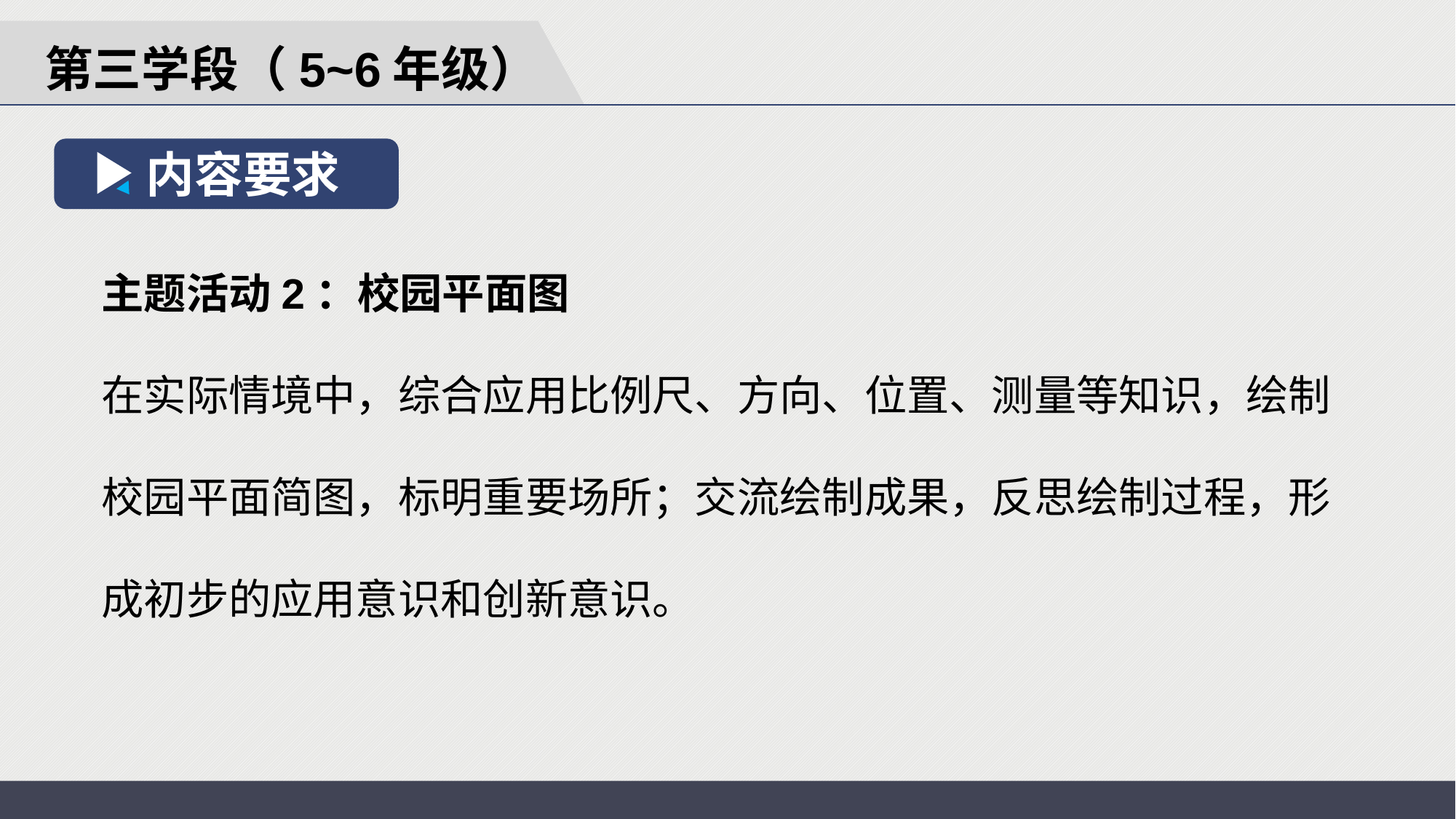

第三学段（5~6年级）
内容要求

主题活动2：校园平面图
在实际情境中，综合应用比例尺、方向、位置、测量等知识，绘制校园平面简图，标明重要场所；交流绘制成果，反思绘制过程，形成初步的应用意识和创新意识。